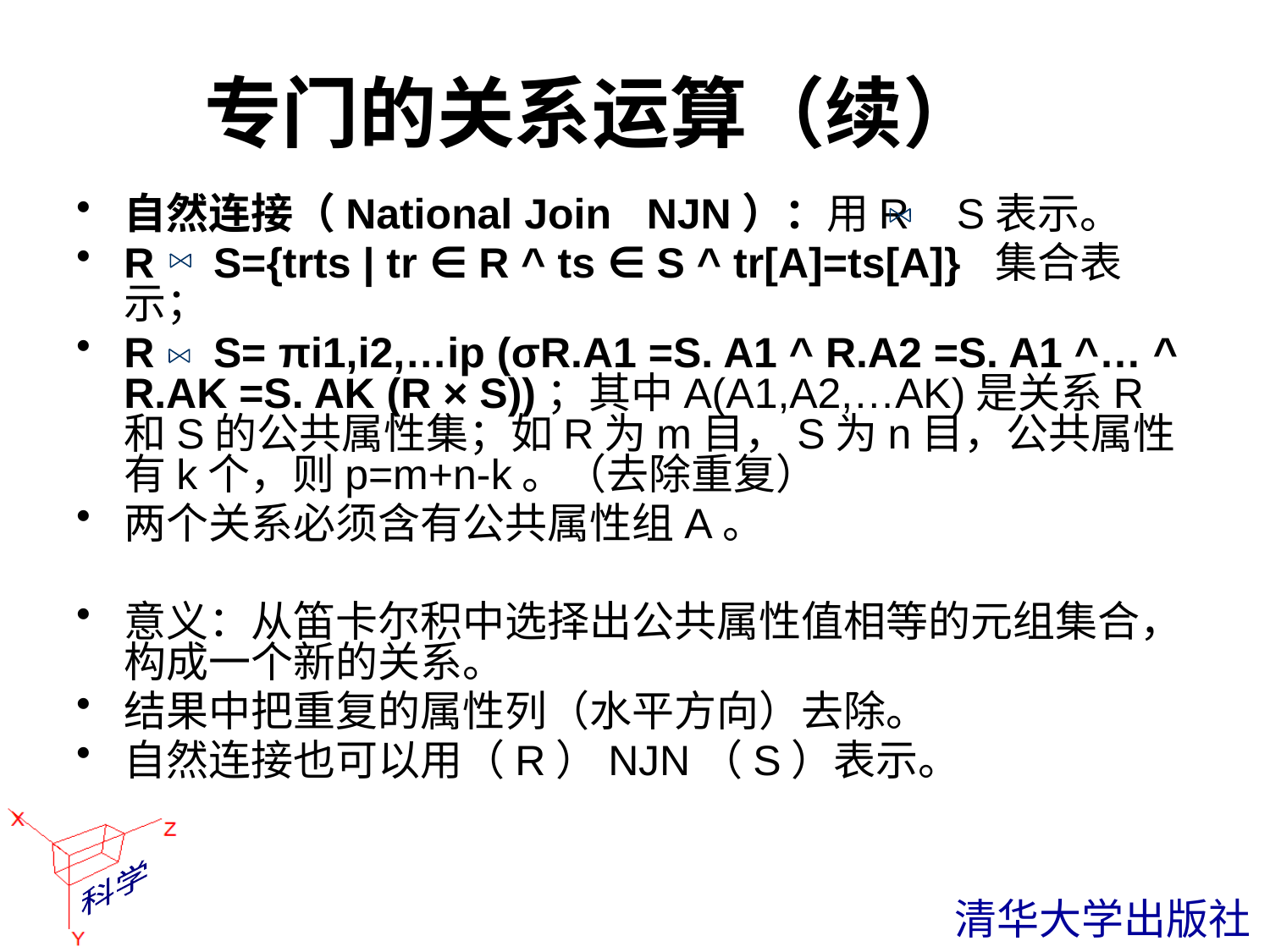

# 专门的关系运算（续）
自然连接（National Join   NJN）：用R    S表示。
R     S={trts | tr ∈ R ^ ts ∈ S ^ tr[A]=ts[A]}  集合表示；
R     S= πi1,i2,…ip (σR.A1 =S. A1 ^ R.A2 =S. A1 ^… ^ R.AK =S. AK (R × S))；其中A(A1,A2,…AK)是关系R和S的公共属性集；如R为m目，S为n目，公共属性有k个，则p=m+n-k。（去除重复）
两个关系必须含有公共属性组A。

意义：从笛卡尔积中选择出公共属性值相等的元组集合，构成一个新的关系。
结果中把重复的属性列（水平方向）去除。
自然连接也可以用（R）NJN（S）表示。

      清华大学出版社